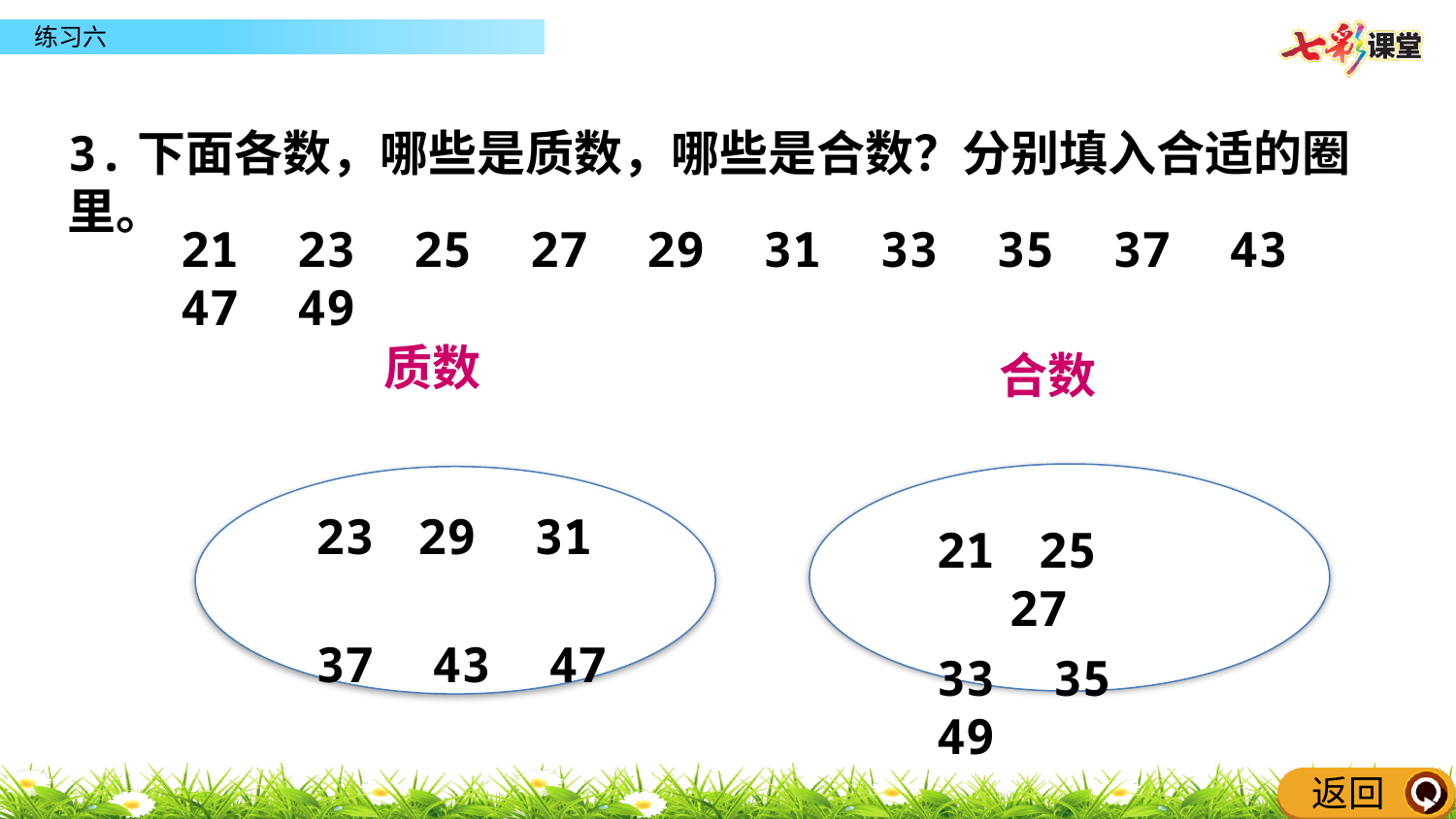

3.下面各数，哪些是质数，哪些是合数？分别填入合适的圈里。
21  23  25  27  29  31  33  35  37  43  47  49
质数
合数

 29  31
37  43  47
 25  27
33  35  49